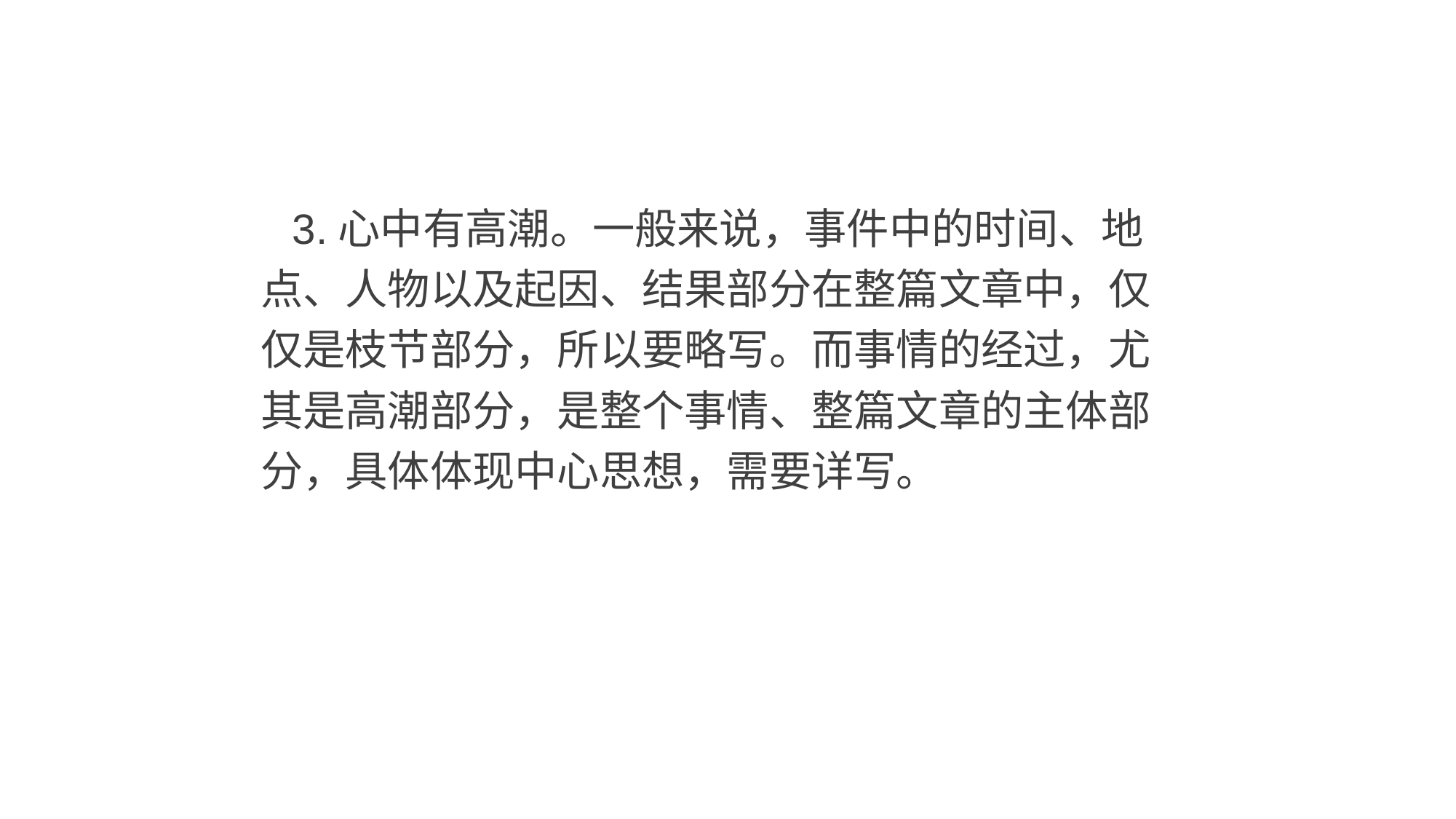

3.心中有高潮。一般来说，事件中的时间、地点、人物以及起因、结果部分在整篇文章中，仅仅是枝节部分，所以要略写。而事情的经过，尤其是高潮部分，是整个事情、整篇文章的主体部分，具体体现中心思想，需要详写。